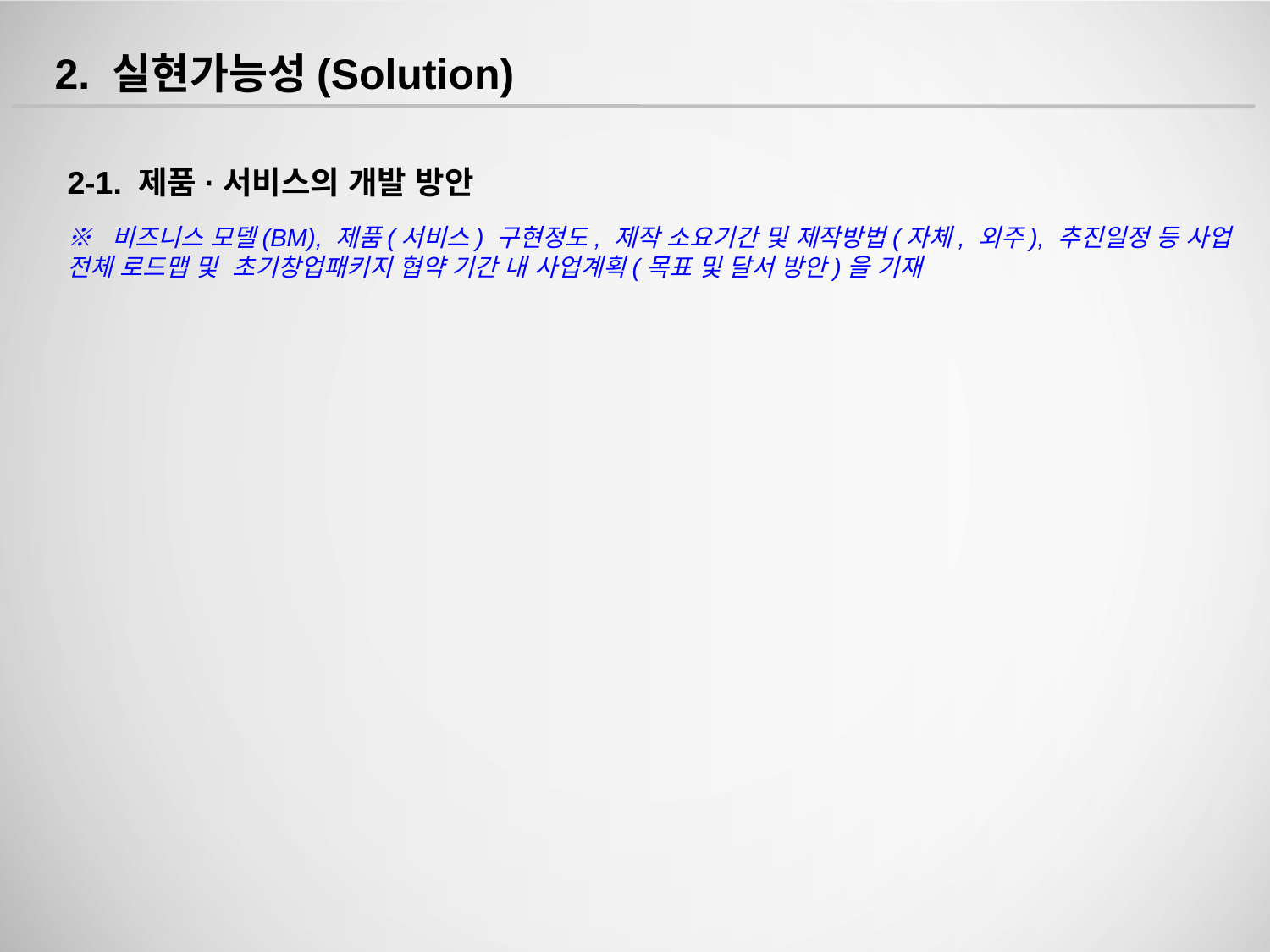

2. 실현가능성(Solution)
2-1. 제품·서비스의 개발 방안

※  비즈니스 모델(BM), 제품(서비스) 구현정도, 제작 소요기간 및 제작방법(자체, 외주), 추진일정 등 사업 전체 로드맵 및  초기창업패키지 협약 기간 내 사업계획(목표 및 달서 방안)을 기재